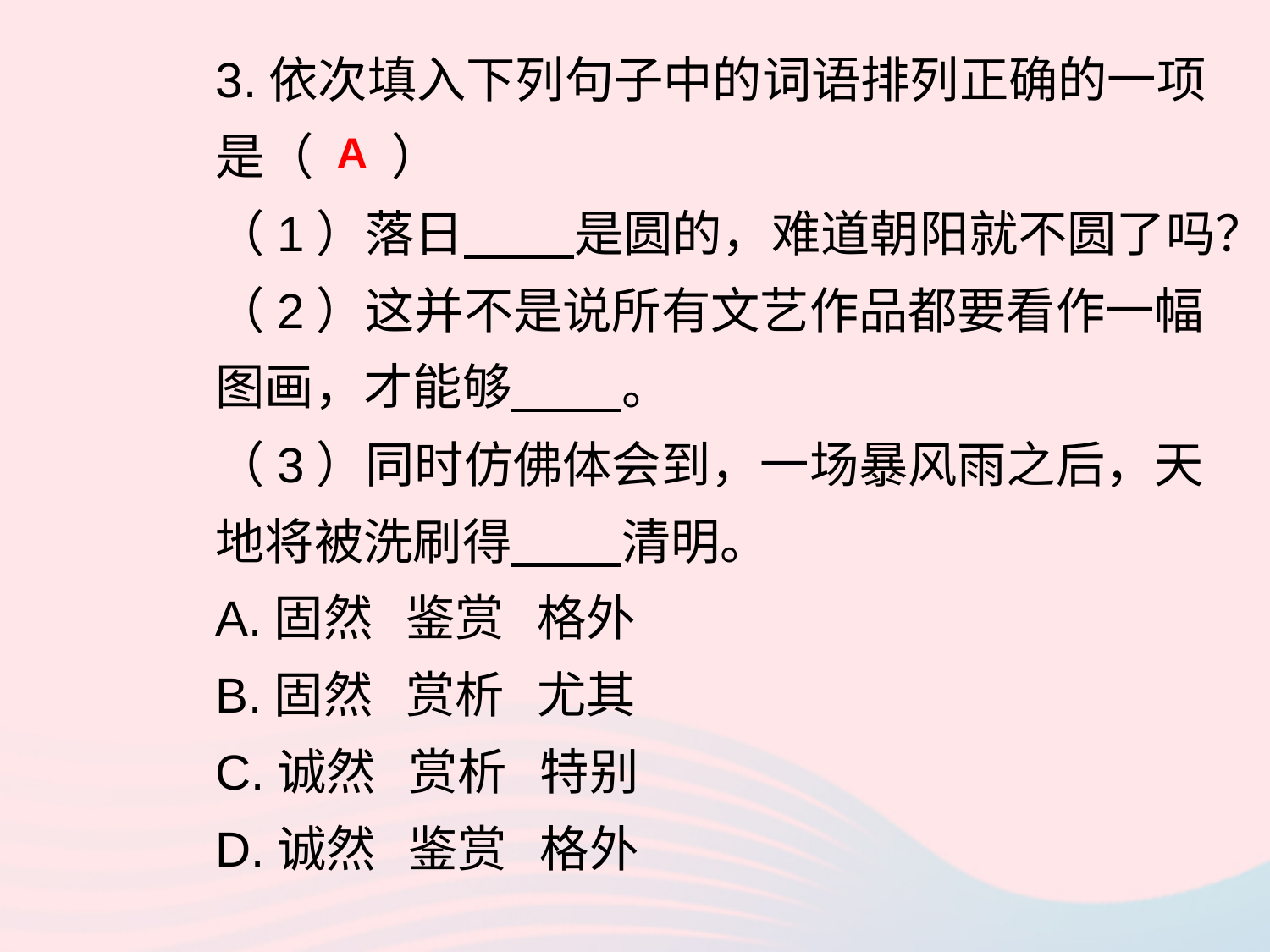

3.依次填入下列句子中的词语排列正确的一项是（       ）
（1）落日          是圆的，难道朝阳就不圆了吗？
（2）这并不是说所有文艺作品都要看作一幅图画，才能够          。
（3）同时仿佛体会到，一场暴风雨之后，天地将被洗刷得          清明。
A.固然   鉴赏   格外
B.固然   赏析   尤其
C.诚然   赏析   特别
D.诚然   鉴赏   格外
A